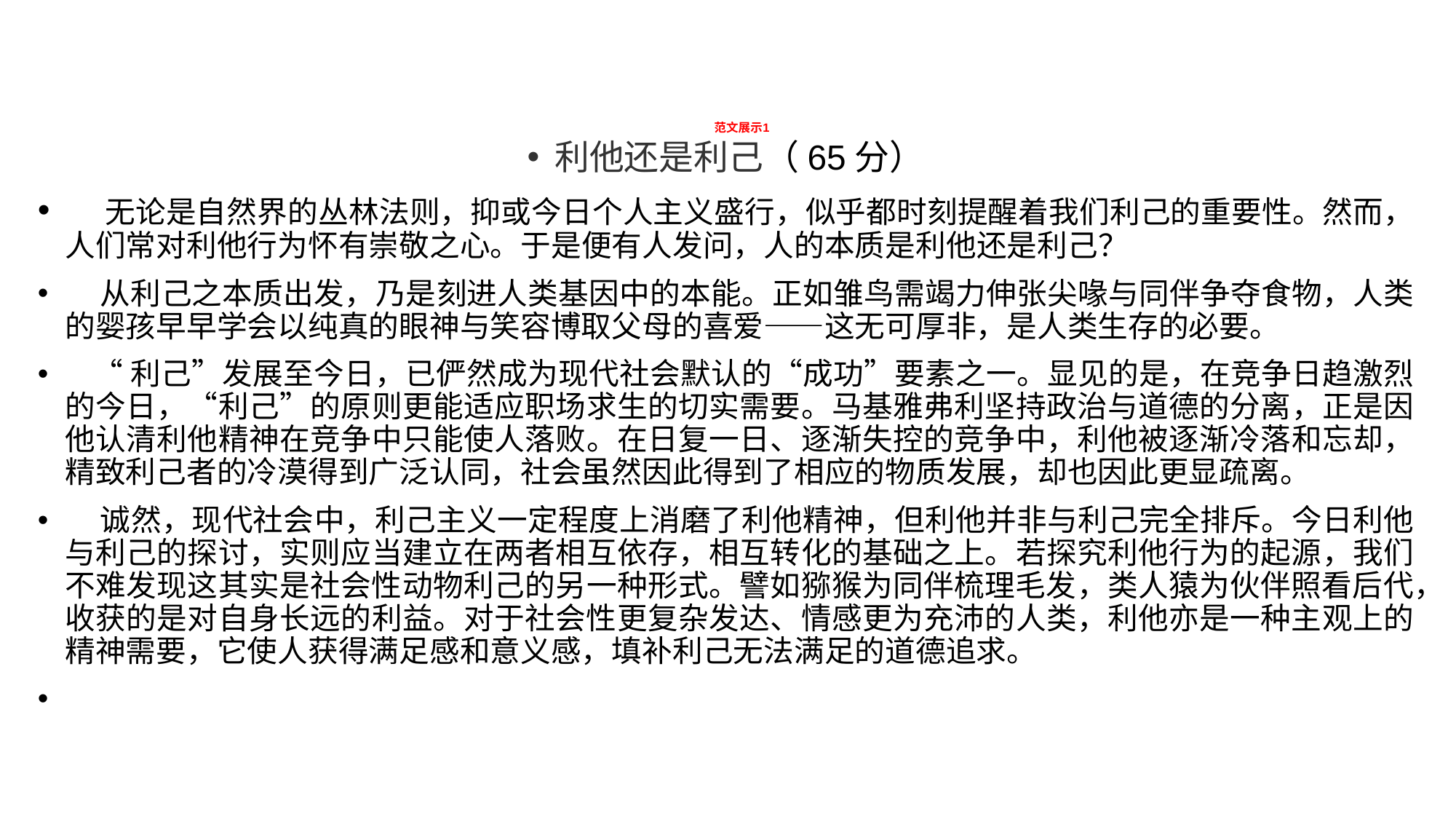

# 范文展示1
利他还是利己（65分）
    无论是自然界的丛林法则，抑或今日个人主义盛行，似乎都时刻提醒着我们利己的重要性。然而，人们常对利他行为怀有崇敬之心。于是便有人发问，人的本质是利他还是利己？
    从利己之本质出发，乃是刻进人类基因中的本能。正如雏鸟需竭力伸张尖喙与同伴争夺食物，人类的婴孩早早学会以纯真的眼神与笑容博取父母的喜爱——这无可厚非，是人类生存的必要。
    “利己”发展至今日，已俨然成为现代社会默认的“成功”要素之一。显见的是，在竞争日趋激烈的今日，“利己”的原则更能适应职场求生的切实需要。马基雅弗利坚持政治与道德的分离，正是因他认清利他精神在竞争中只能使人落败。在日复一日、逐渐失控的竞争中，利他被逐渐冷落和忘却，精致利己者的冷漠得到广泛认同，社会虽然因此得到了相应的物质发展，却也因此更显疏离。
    诚然，现代社会中，利己主义一定程度上消磨了利他精神，但利他并非与利己完全排斥。今日利他与利己的探讨，实则应当建立在两者相互依存，相互转化的基础之上。若探究利他行为的起源，我们不难发现这其实是社会性动物利己的另一种形式。譬如猕猴为同伴梳理毛发，类人猿为伙伴照看后代，收获的是对自身长远的利益。对于社会性更复杂发达、情感更为充沛的人类，利他亦是一种主观上的精神需要，它使人获得满足感和意义感，填补利己无法满足的道德追求。